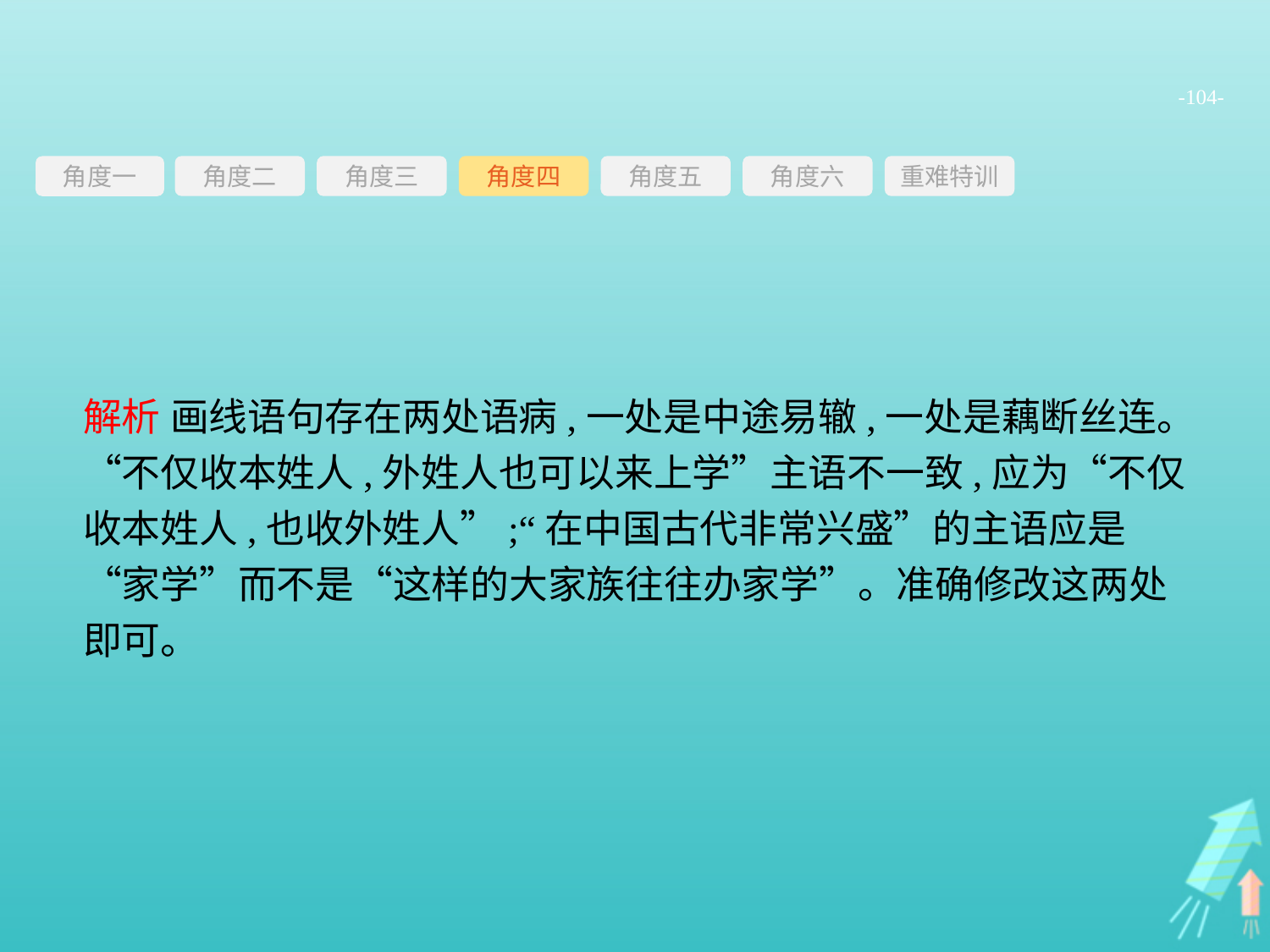

-104-
角度三
角度四
角度五
角度六
重难特训
角度二
角度一
解析 画线语句存在两处语病,一处是中途易辙,一处是藕断丝连。“不仅收本姓人,外姓人也可以来上学”主语不一致,应为“不仅收本姓人,也收外姓人”;“在中国古代非常兴盛”的主语应是“家学”而不是“这样的大家族往往办家学”。准确修改这两处即可。